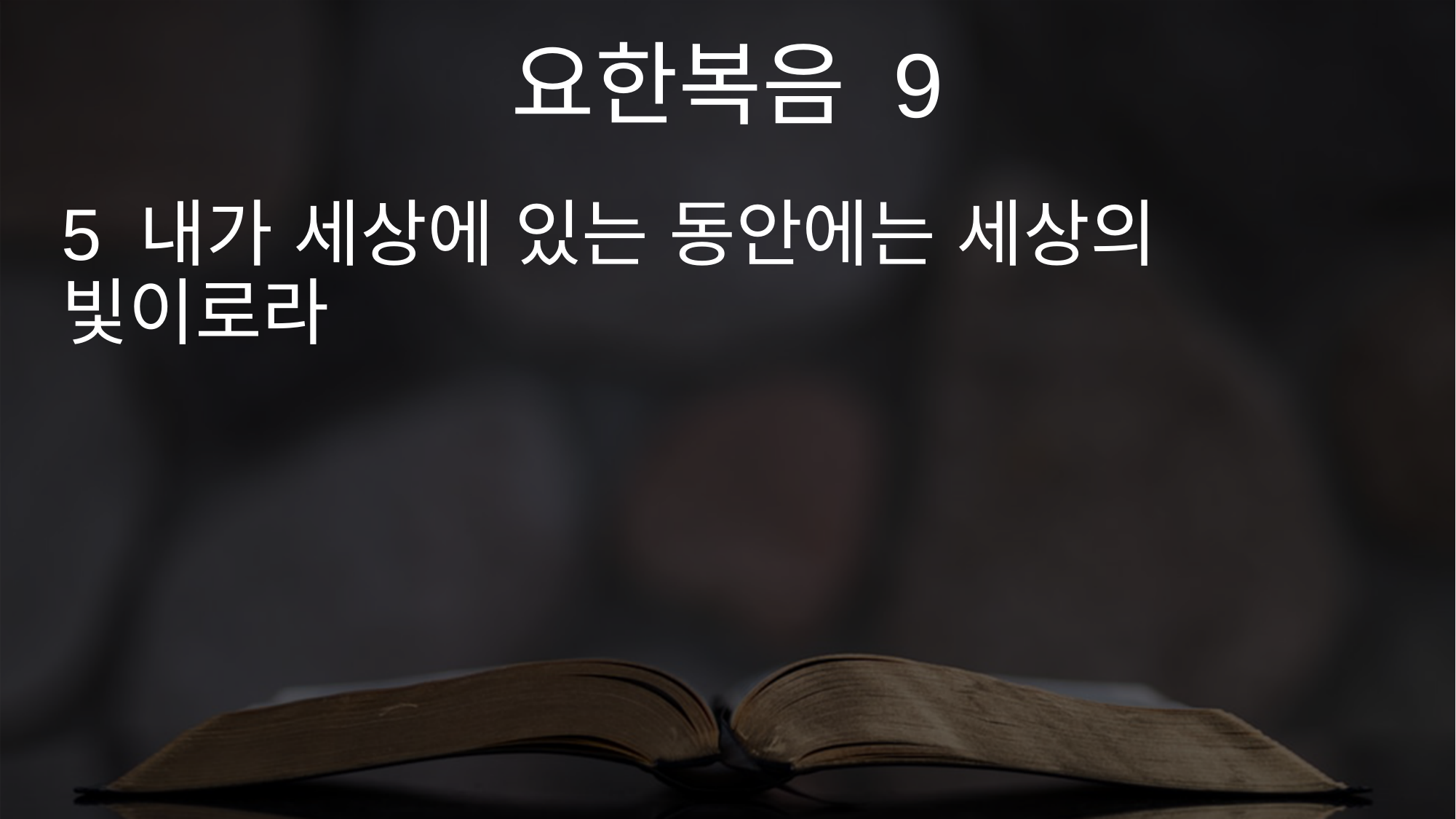

요한복음 9
5 내가 세상에 있는 동안에는 세상의 빛이로라